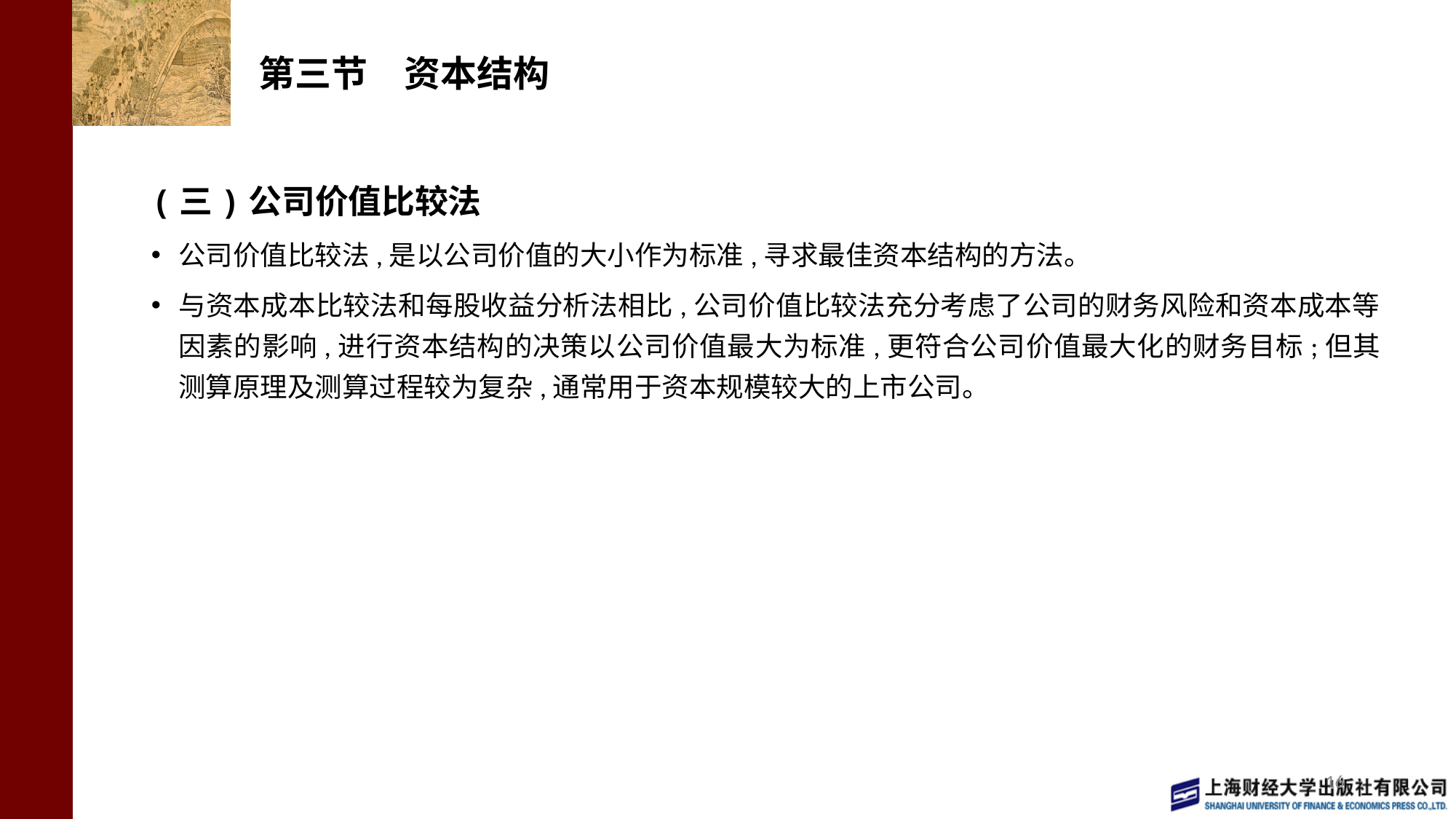

# 第三节　资本结构
(三)公司价值比较法
公司价值比较法,是以公司价值的大小作为标准,寻求最佳资本结构的方法。
与资本成本比较法和每股收益分析法相比,公司价值比较法充分考虑了公司的财务风险和资本成本等因素的影响,进行资本结构的决策以公司价值最大为标准,更符合公司价值最大化的财务目标;但其测算原理及测算过程较为复杂,通常用于资本规模较大的上市公司。

16